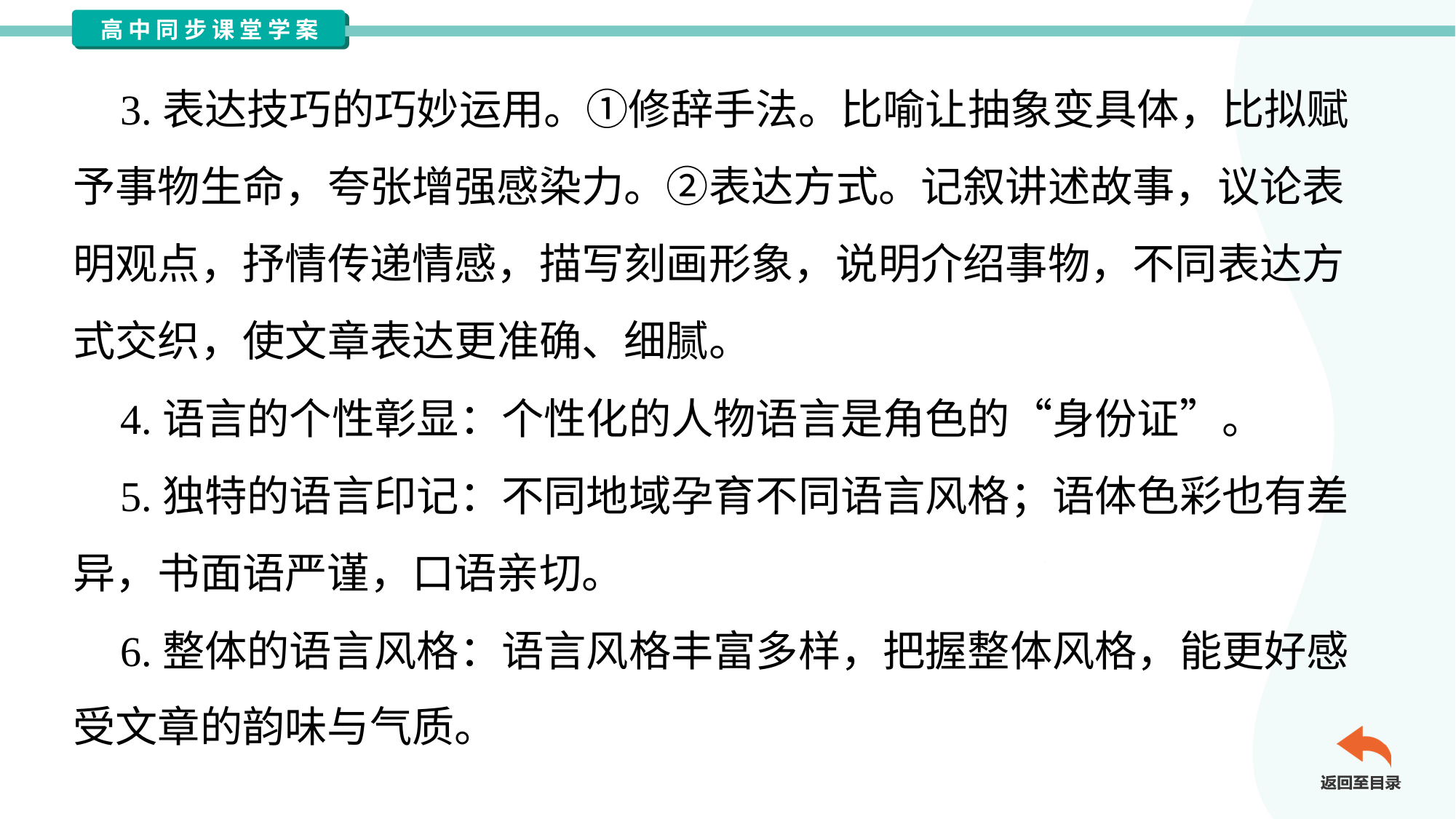

3.表达技巧的巧妙运用。①修辞手法。比喻让抽象变具体，比拟赋
予事物生命，夸张增强感染力。②表达方式。记叙讲述故事，议论表
明观点，抒情传递情感，描写刻画形象，说明介绍事物，不同表达方
式交织，使文章表达更准确、细腻。
    4.语言的个性彰显：个性化的人物语言是角色的“身份证”。
    5.独特的语言印记：不同地域孕育不同语言风格；语体色彩也有差
异，书面语严谨，口语亲切。
    6.整体的语言风格：语言风格丰富多样，把握整体风格，能更好感
受文章的韵味与气质。#3.1.6